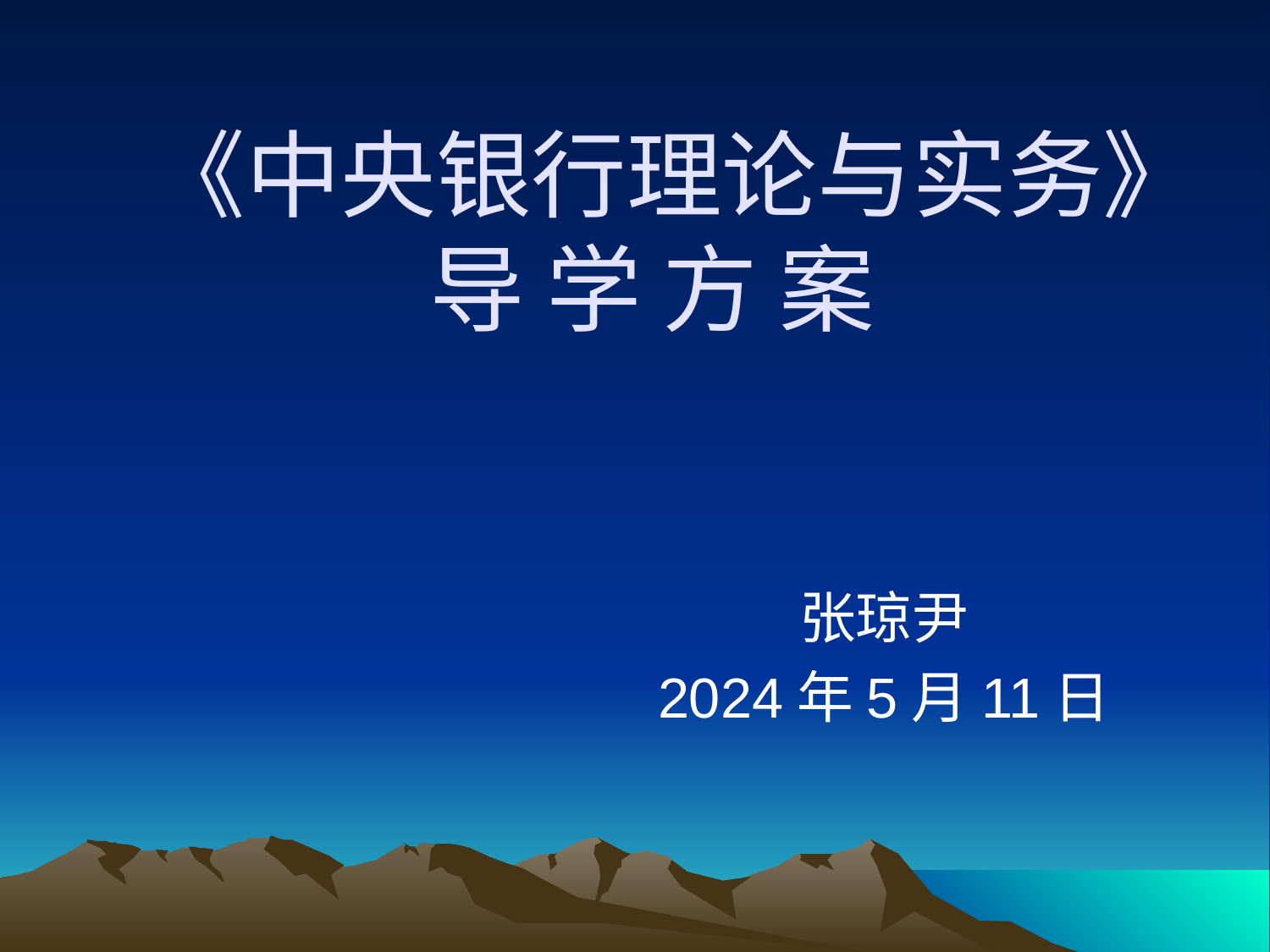

# 《中央银行理论与实务》 导 学 方 案
张琼尹
2024年5月11日